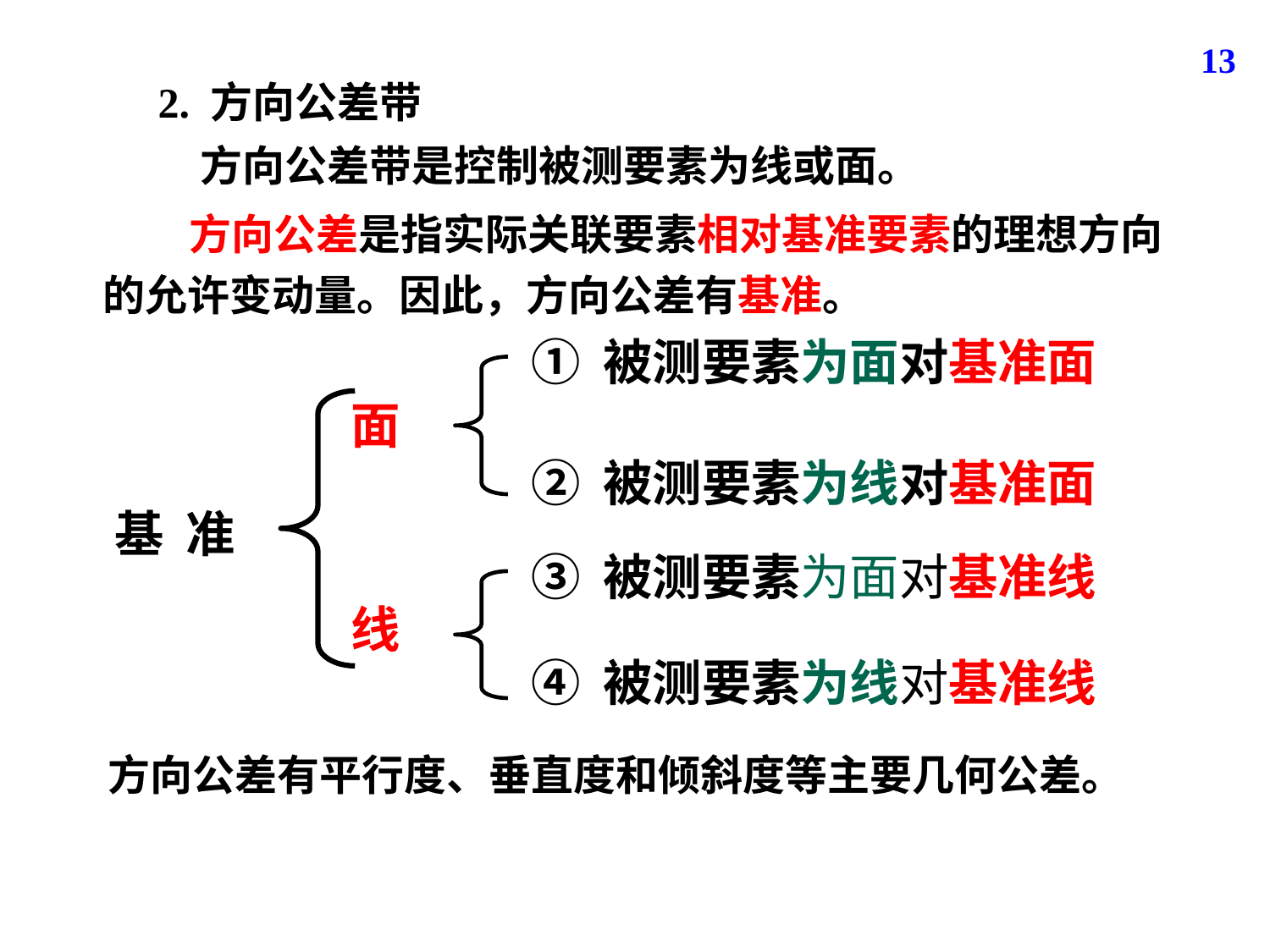

13
2. 方向公差带
方向公差带是控制被测要素为线或面。
        方向公差是指实际关联要素相对基准要素的理想方向
的允许变动量。因此，方向公差有基准。
① 被测要素为面对基准面

面

基  准
② 被测要素为线对基准面
③ 被测要素为面对基准线

线
④ 被测要素为线对基准线
方向公差有平行度、垂直度和倾斜度等主要几何公差。